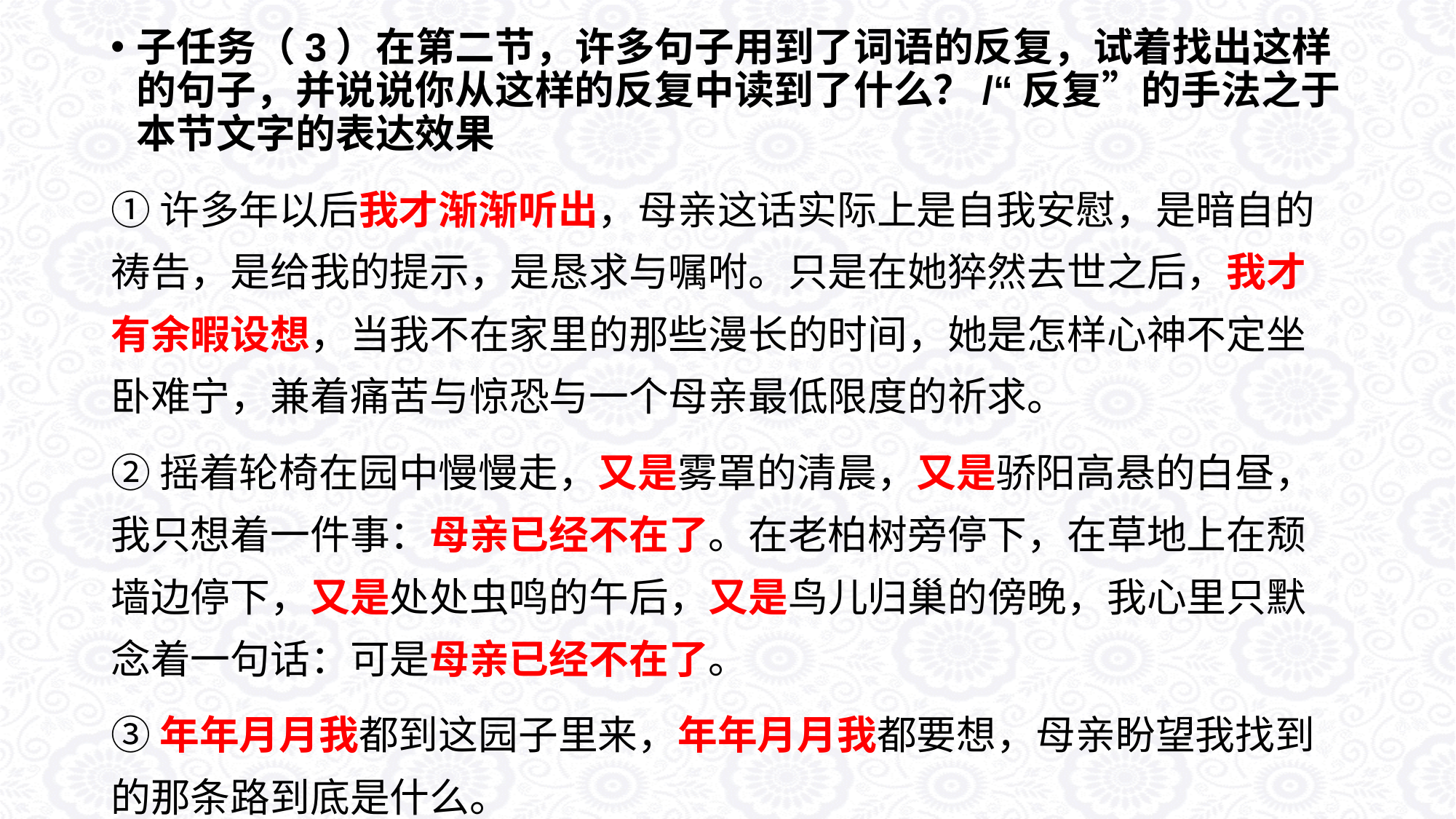

子任务（3）在第二节，许多句子用到了词语的反复，试着找出这样的句子，并说说你从这样的反复中读到了什么？/“反复”的手法之于本节文字的表达效果
①许多年以后我才渐渐听出，母亲这话实际上是自我安慰，是暗自的祷告，是给我的提示，是恳求与嘱咐。只是在她猝然去世之后，我才有余暇设想，当我不在家里的那些漫长的时间，她是怎样心神不定坐卧难宁，兼着痛苦与惊恐与一个母亲最低限度的祈求。
②摇着轮椅在园中慢慢走，又是雾罩的清晨，又是骄阳高悬的白昼，我只想着一件事：母亲已经不在了。在老柏树旁停下，在草地上在颓墙边停下，又是处处虫鸣的午后，又是鸟儿归巢的傍晚，我心里只默念着一句话：可是母亲已经不在了。
③年年月月我都到这园子里来，年年月月我都要想，母亲盼望我找到的那条路到底是什么。